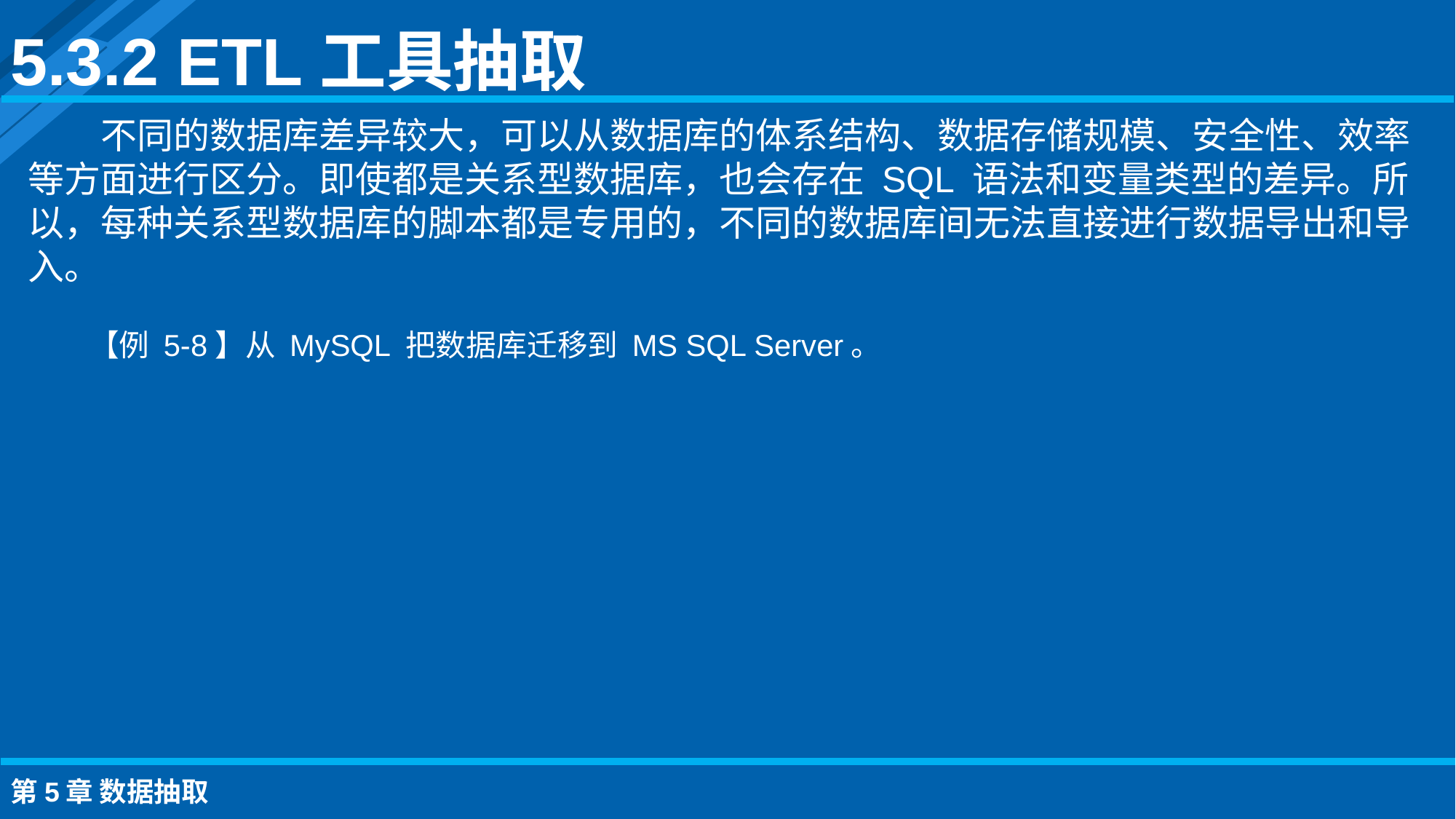

5.3.2 ETL工具抽取

不同的数据库差异较大，可以从数据库的体系结构、数据存储规模、安全性、效率等方面进行区分。即使都是关系型数据库，也会存在 SQL 语法和变量类型的差异。所以，每种关系型数据库的脚本都是专用的，不同的数据库间无法直接进行数据导出和导入。
【例 5-8】从 MySQL 把数据库迁移到 MS SQL Server。
第5章 数据抽取